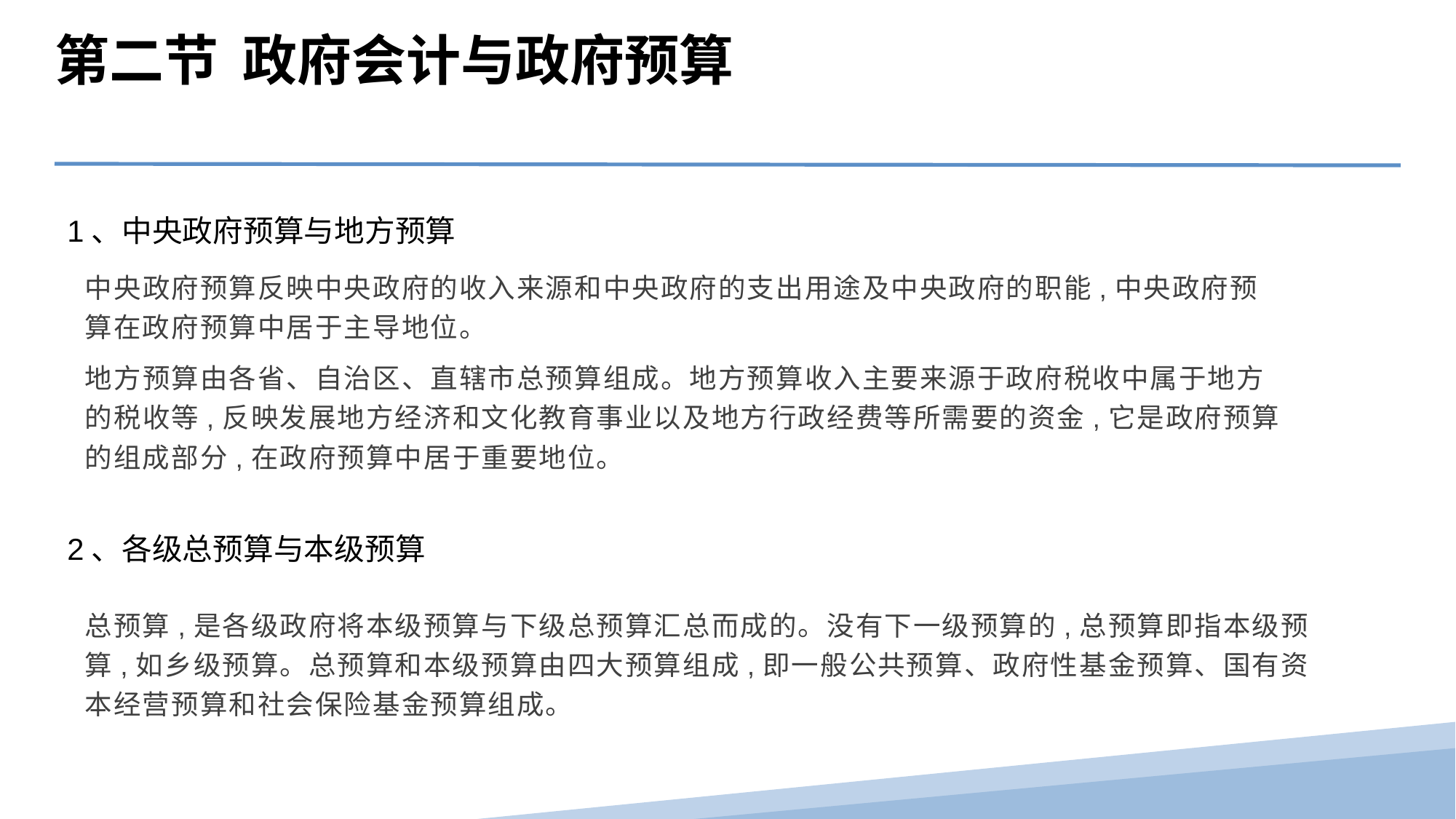

第二节  政府会计与政府预算
1、中央政府预算与地方预算
中央政府预算反映中央政府的收入来源和中央政府的支出用途及中央政府的职能,中央政府预算在政府预算中居于主导地位。
地方预算由各省、自治区、直辖市总预算组成。地方预算收入主要来源于政府税收中属于地方的税收等,反映发展地方经济和文化教育事业以及地方行政经费等所需要的资金,它是政府预算的组成部分,在政府预算中居于重要地位。

2、各级总预算与本级预算
总预算,是各级政府将本级预算与下级总预算汇总而成的。没有下一级预算的,总预算即指本级预算,如乡级预算。总预算和本级预算由四大预算组成,即一般公共预算、政府性基金预算、国有资本经营预算和社会保险基金预算组成。